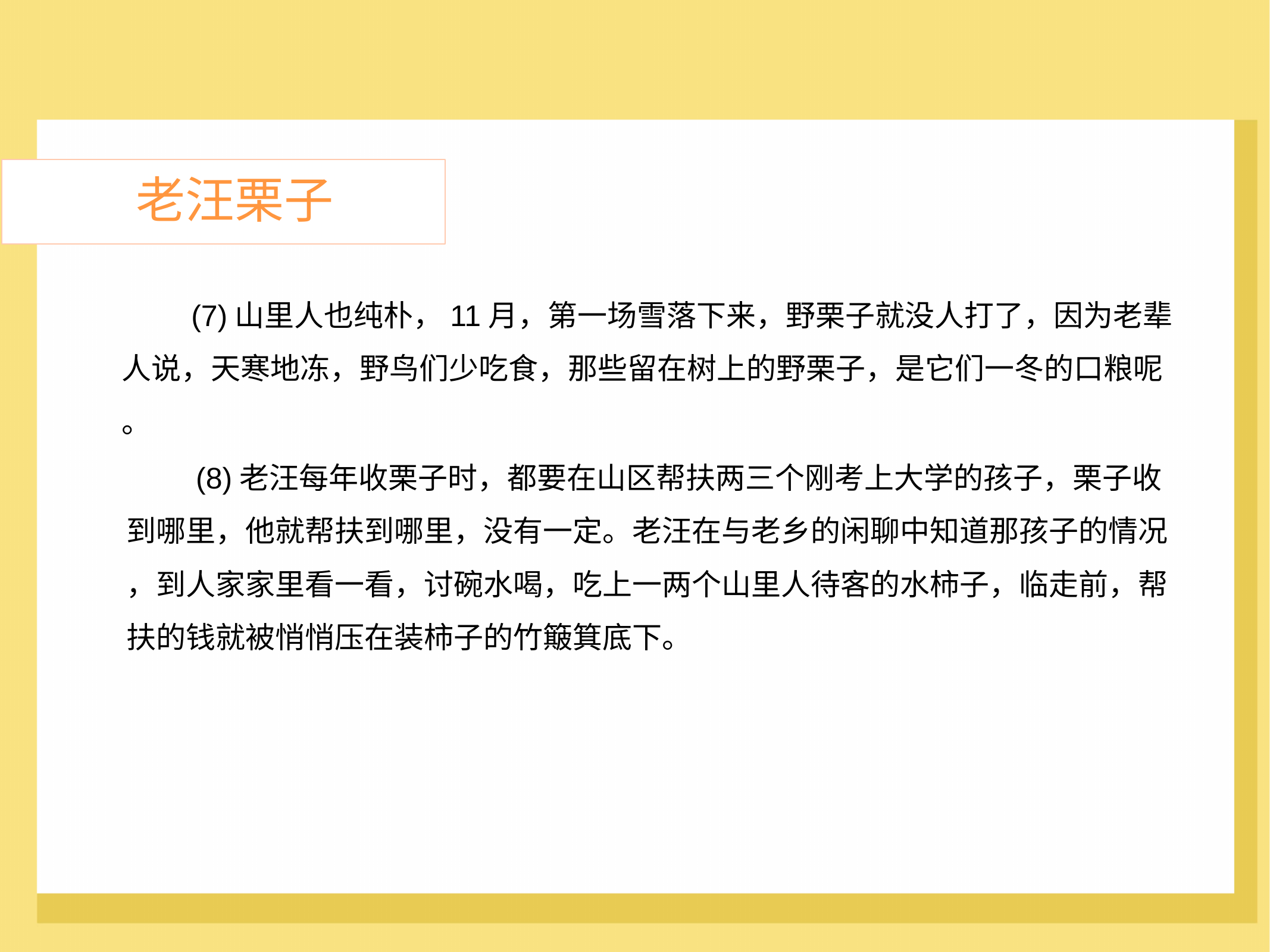

老汪栗子
	(7)山里人也纯朴，11月，第一场雪落下来，野栗子就没人打了，因为老辈

人说，天寒地冻，野鸟们少吃食，那些留在树上的野栗子，是它们一冬的口粮呢

。
	(8)老汪每年收栗子时，都要在山区帮扶两三个刚考上大学的孩子，栗子收

到哪里，他就帮扶到哪里，没有一定。老汪在与老乡的闲聊中知道那孩子的情况

，到人家家里看一看，讨碗水喝，吃上一两个山里人待客的水柿子，临走前，帮

扶的钱就被悄悄压在装柿子的竹簸箕底下。